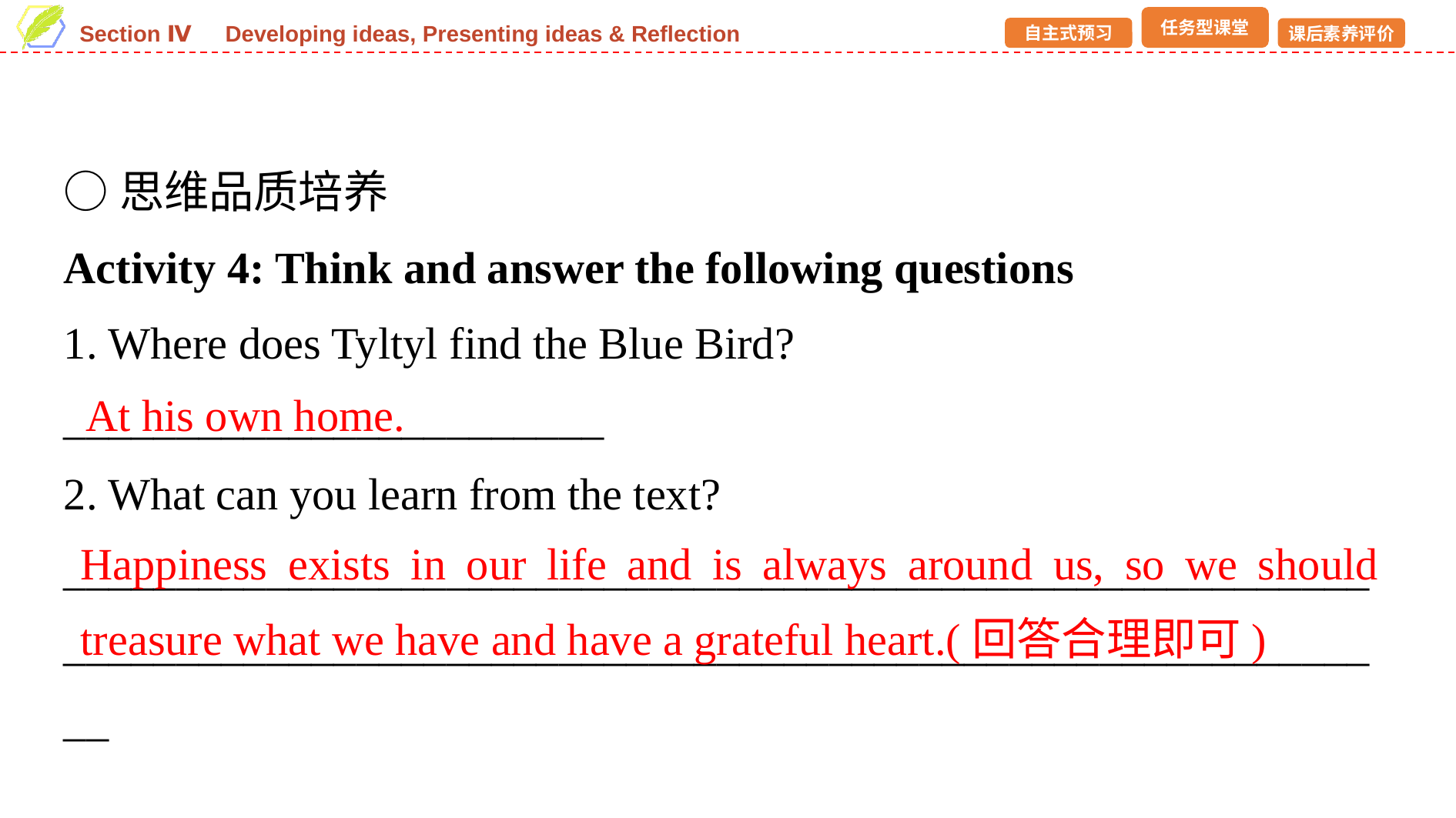

○思维品质培养
Activity 4: Think and answer the following questions
1. Where does Tyltyl find the Blue Bird?
________________________
2. What can you learn from the text?
______________________________________________________________________________________________________________________
At his own home.
Happiness exists in our life and is always around us, so we should treasure what we have and have a grateful heart.(回答合理即可)